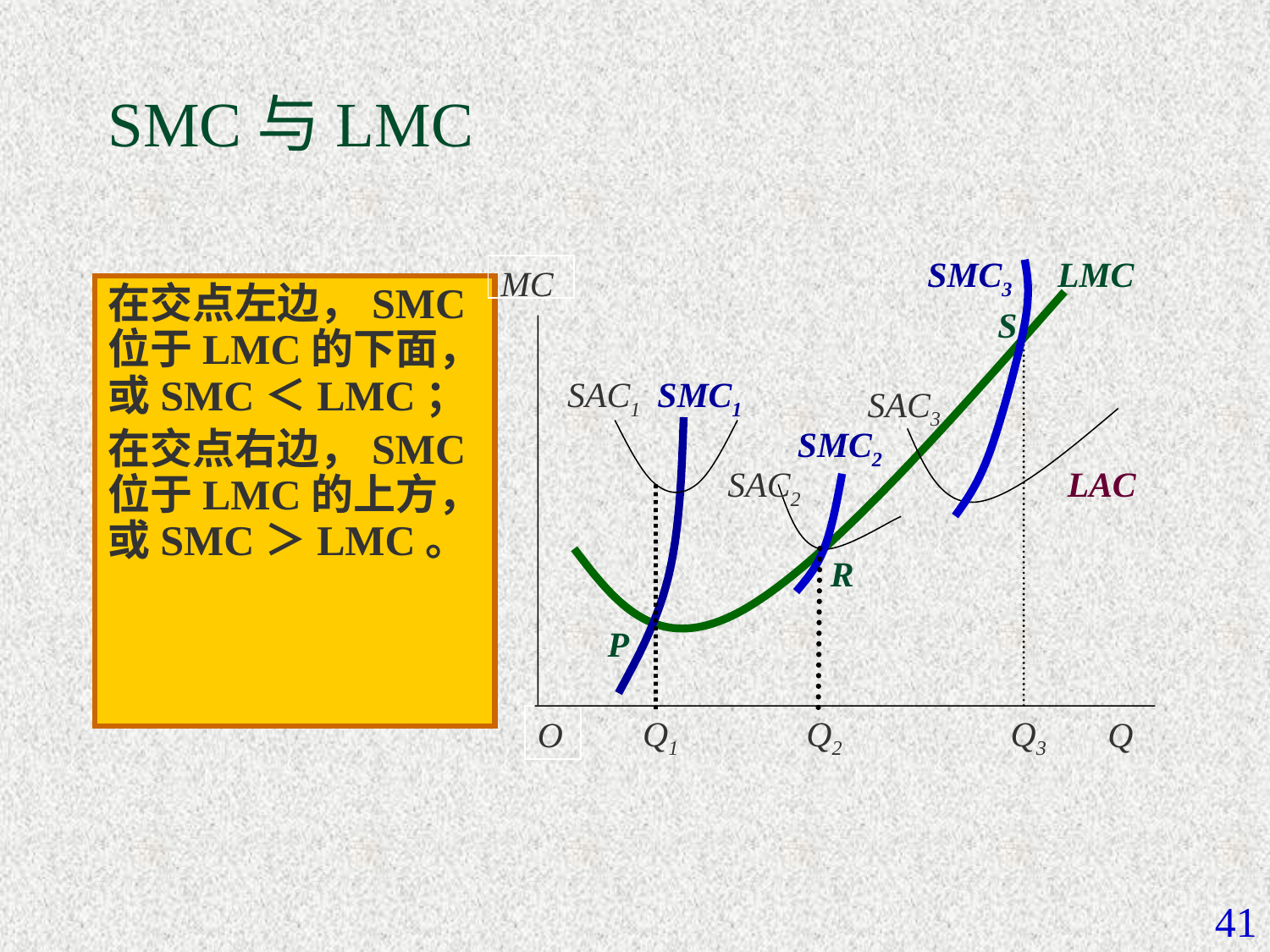

# SMC与LMC
SMC3
LMC
MC

在交点左边，SMC位于LMC的下面，或SMC＜LMC；
在交点右边，SMC位于LMC的上方，或SMC＞LMC。

S

SAC1
SMC1
SAC3

SMC2

SAC2

LAC

R

P
Q1
Q2
Q3
O

Q
41